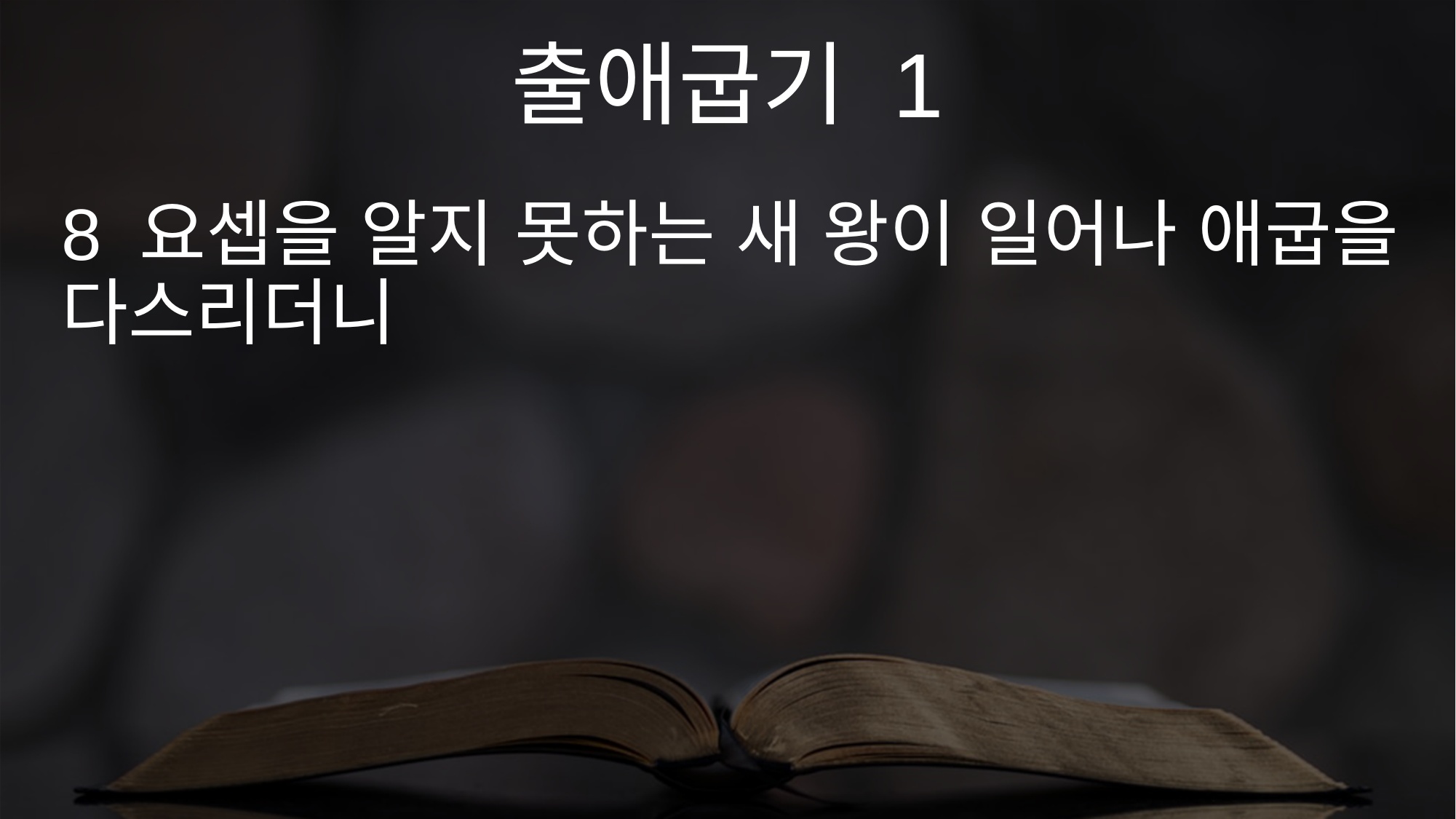

출애굽기 1
8 요셉을 알지 못하는 새 왕이 일어나 애굽을 다스리더니